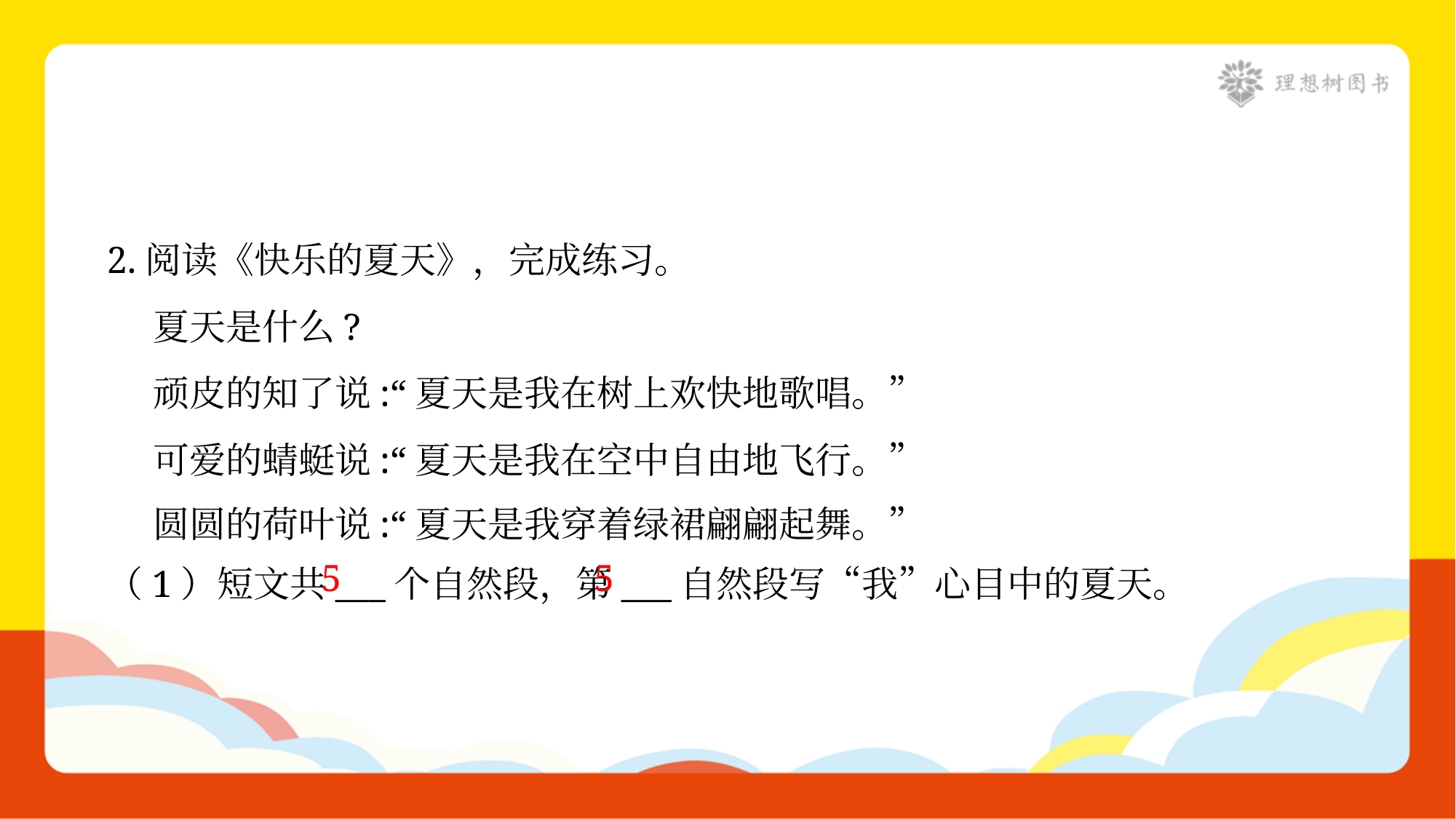

2.阅读《快乐的夏天》，完成练习。
    夏天是什么?
    顽皮的知了说:“夏天是我在树上欢快地歌唱。”
    可爱的蜻蜓说:“夏天是我在空中自由地飞行。”
    圆圆的荷叶说:“夏天是我穿着绿裙翩翩起舞。”
5
5
（1）短文共___个自然段，第___自然段写“我”心目中的夏天。